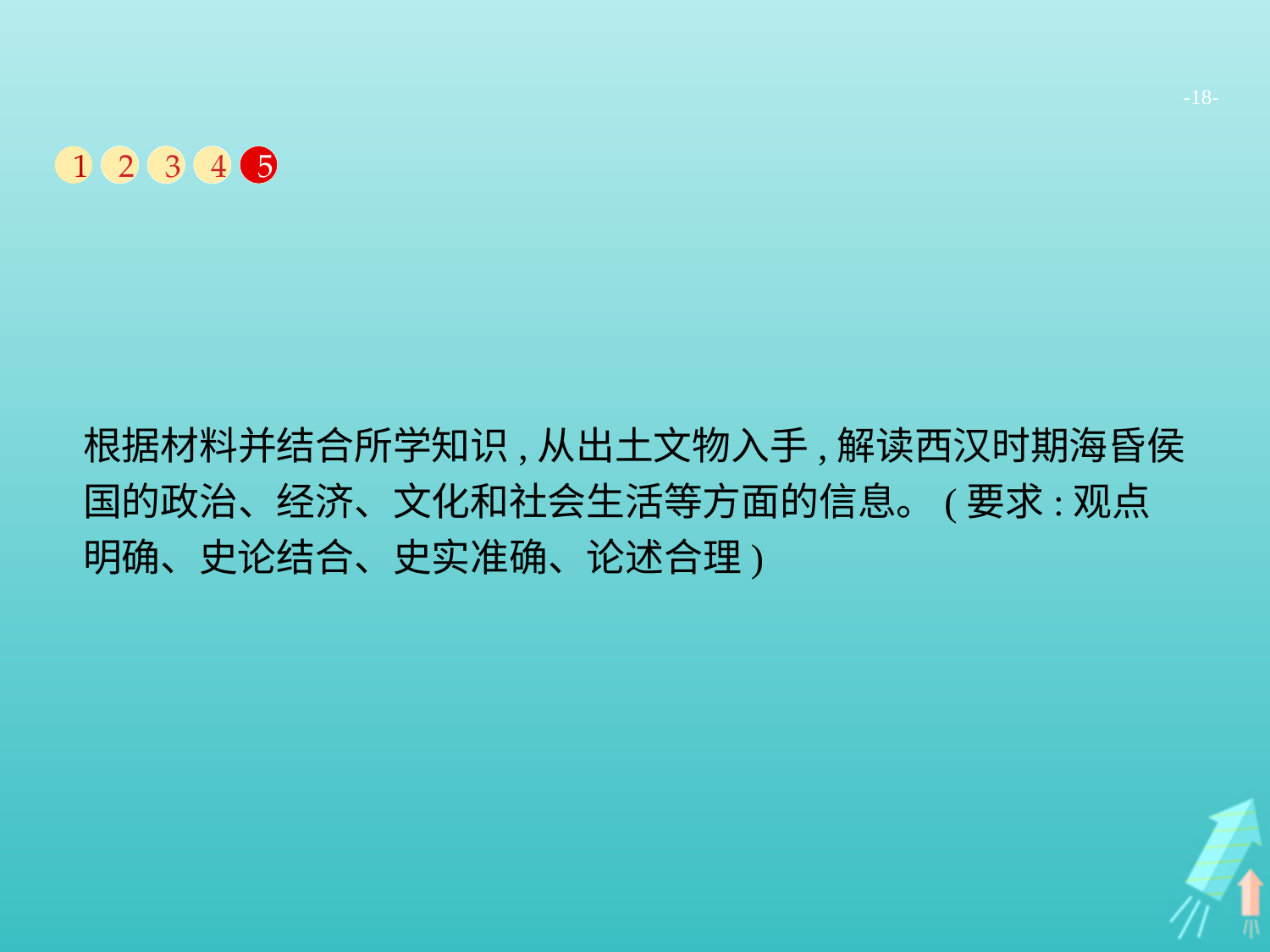

-18-
1
2
3
4
5
根据材料并结合所学知识,从出土文物入手,解读西汉时期海昏侯国的政治、经济、文化和社会生活等方面的信息。(要求:观点明确、史论结合、史实准确、论述合理)